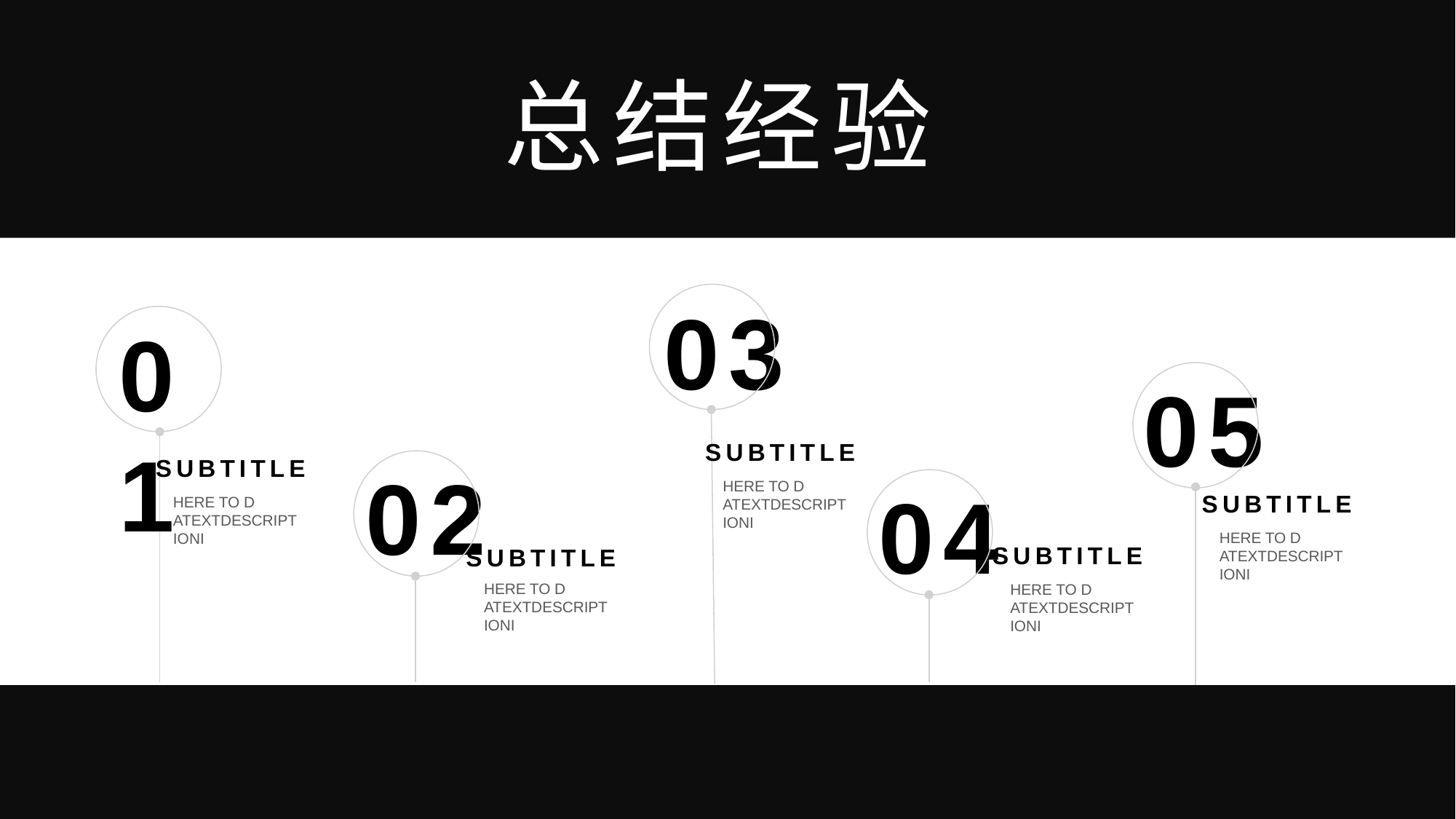

总结经验

03

01
05

SUBTITLE
SUBTITLE
02

04

HERE TO D ATEXTDESCRIPTIONI
SUBTITLE
HERE TO D ATEXTDESCRIPTIONI
HERE TO D ATEXTDESCRIPTIONI
SUBTITLE
SUBTITLE
HERE TO D ATEXTDESCRIPTIONI
HERE TO D ATEXTDESCRIPTIONI